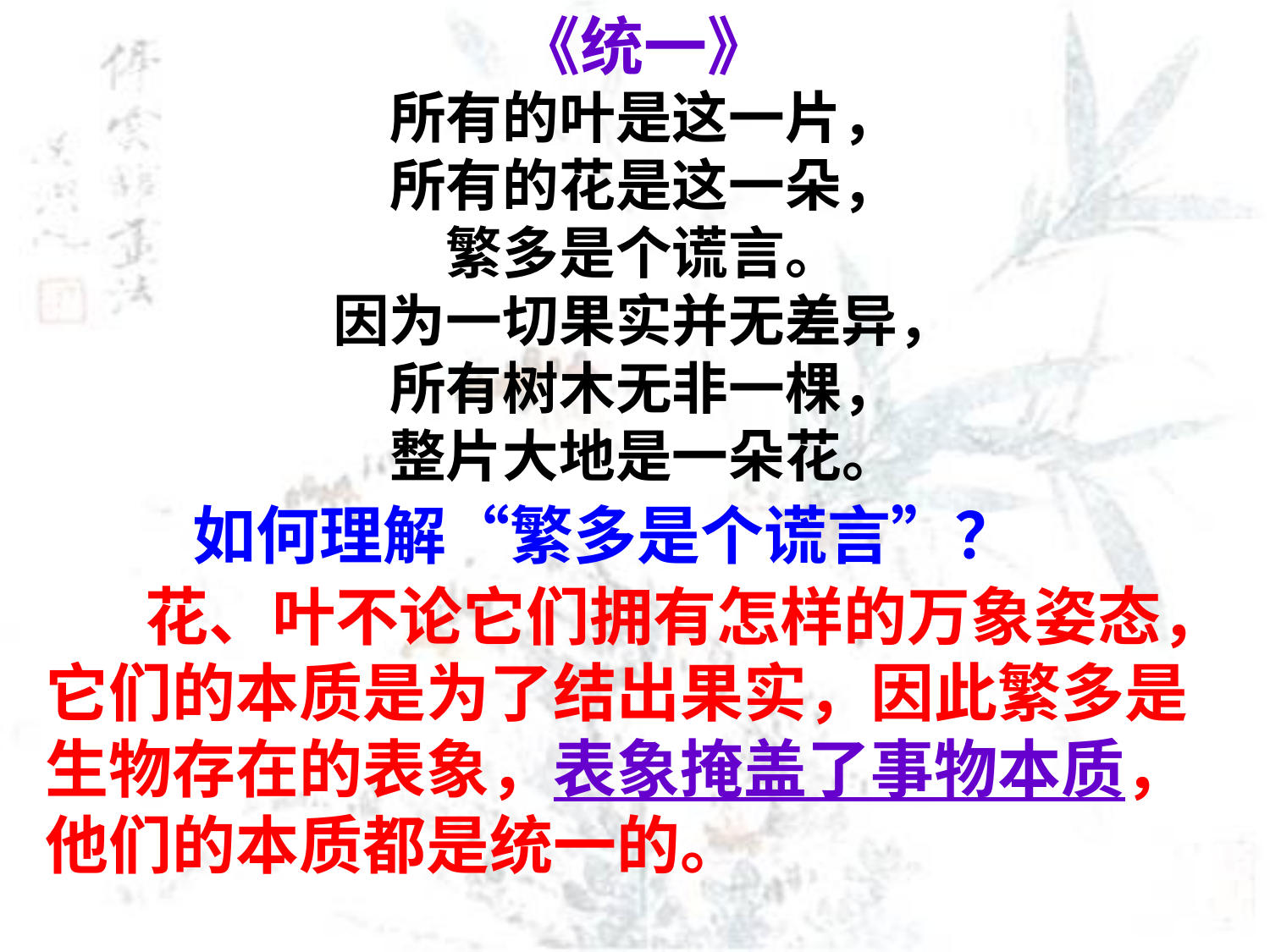

《统一》
所有的叶是这一片，
所有的花是这一朵，
繁多是个谎言。
因为一切果实并无差异，
所有树木无非一棵，
整片大地是一朵花。
如何理解“繁多是个谎言”？
花、叶不论它们拥有怎样的万象姿态，它们的本质是为了结出果实，因此繁多是生物存在的表象，表象掩盖了事物本质，他们的本质都是统一的。